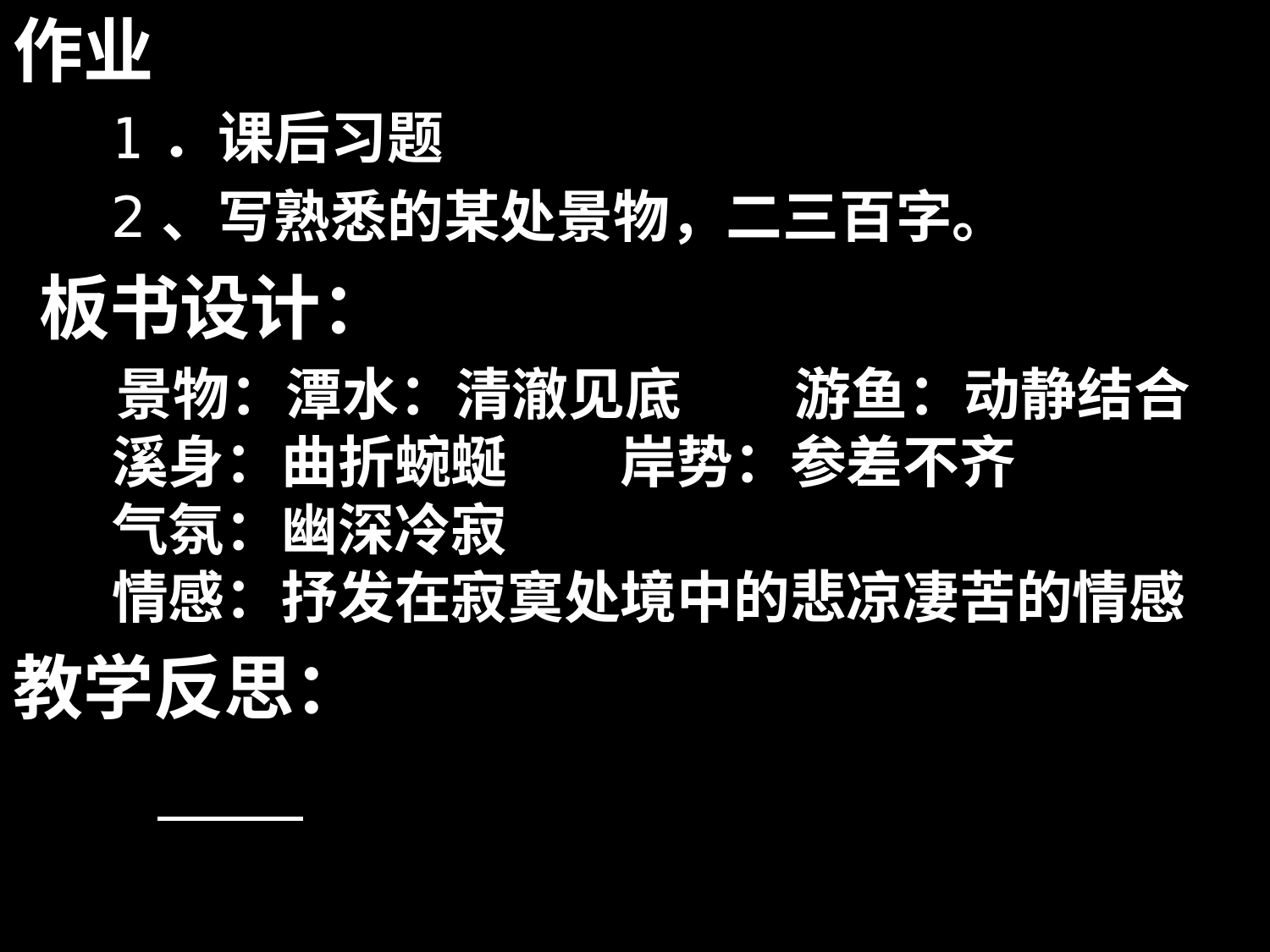

作业
      1．课后习题
      2、写熟悉的某处景物，二三百字。
 板书设计：
       景物：潭水：清澈见底　　游鱼：动静结合
    溪身：曲折蜿蜒　　岸势：参差不齐
    气氛：幽深冷寂
    情感：抒发在寂寞处境中的悲凉凄苦的情感
教学反思：